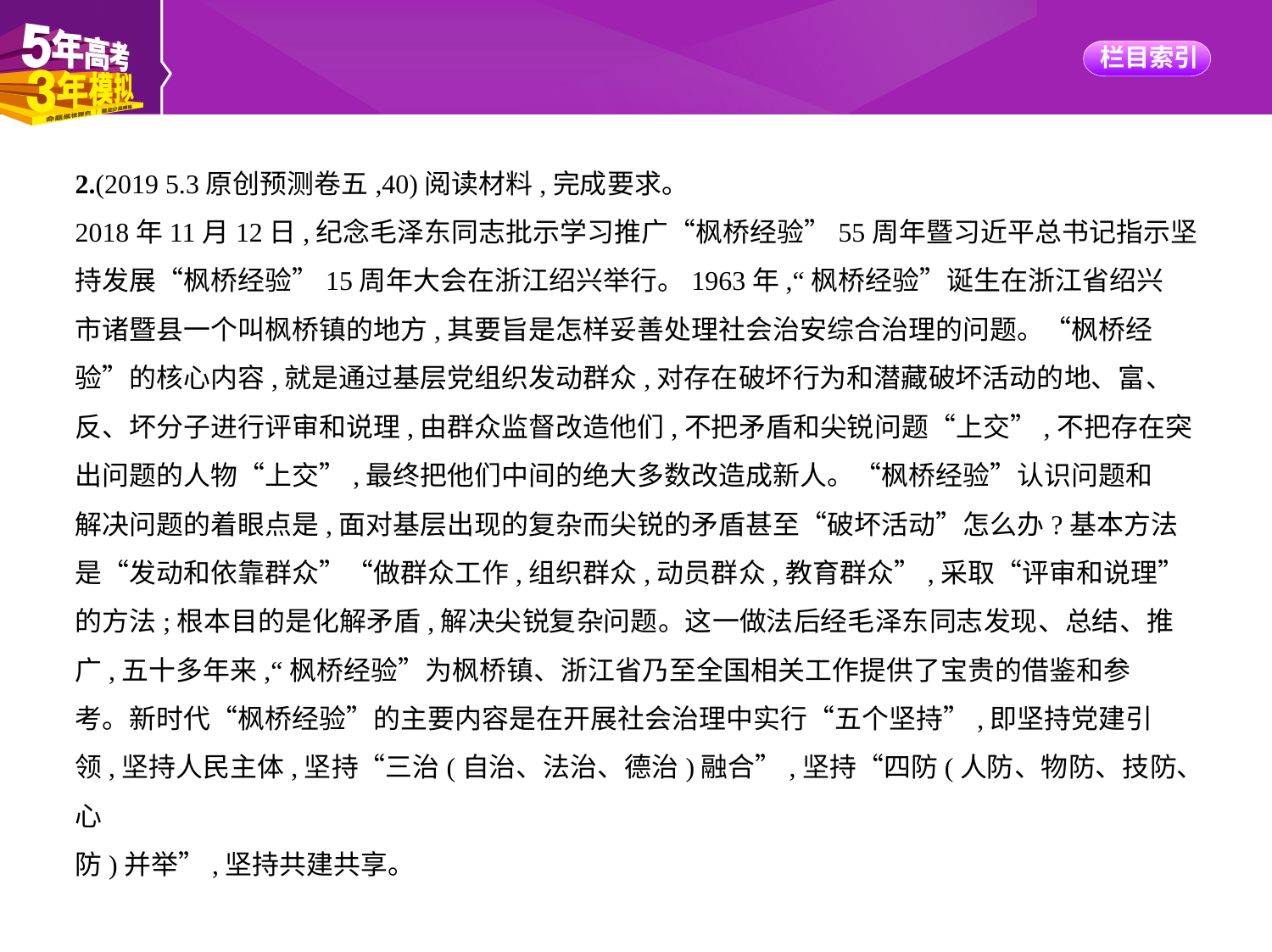

2.(2019 5.3原创预测卷五,40)阅读材料,完成要求。
2018年11月12日,纪念毛泽东同志批示学习推广“枫桥经验”55周年暨习近平总书记指示坚
持发展“枫桥经验”15周年大会在浙江绍兴举行。1963年,“枫桥经验”诞生在浙江省绍兴
市诸暨县一个叫枫桥镇的地方,其要旨是怎样妥善处理社会治安综合治理的问题。“枫桥经
验”的核心内容,就是通过基层党组织发动群众,对存在破坏行为和潜藏破坏活动的地、富、
反、坏分子进行评审和说理,由群众监督改造他们,不把矛盾和尖锐问题“上交”,不把存在突
出问题的人物“上交”,最终把他们中间的绝大多数改造成新人。“枫桥经验”认识问题和
解决问题的着眼点是,面对基层出现的复杂而尖锐的矛盾甚至“破坏活动”怎么办?基本方法
是“发动和依靠群众”“做群众工作,组织群众,动员群众,教育群众”,采取“评审和说理”
的方法;根本目的是化解矛盾,解决尖锐复杂问题。这一做法后经毛泽东同志发现、总结、推
广,五十多年来,“枫桥经验”为枫桥镇、浙江省乃至全国相关工作提供了宝贵的借鉴和参
考。新时代“枫桥经验”的主要内容是在开展社会治理中实行“五个坚持”,即坚持党建引
领,坚持人民主体,坚持“三治(自治、法治、德治)融合”,坚持“四防(人防、物防、技防、心
防)并举”,坚持共建共享。